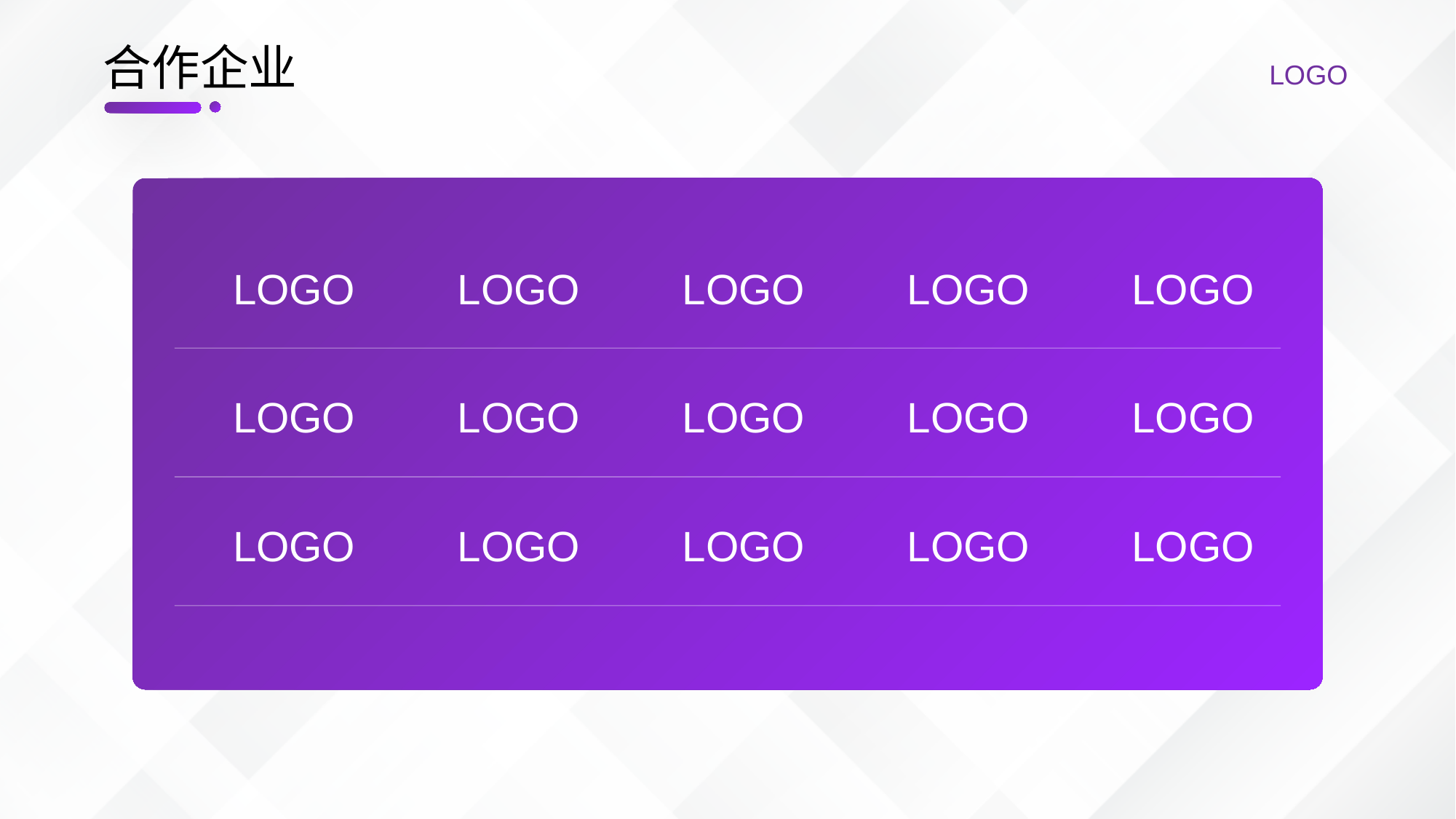

# 合作企业

LOGO
LOGO
LOGO
LOGO
LOGO
LOGO
LOGO
LOGO
LOGO
LOGO
LOGO
LOGO
LOGO
LOGO
LOGO